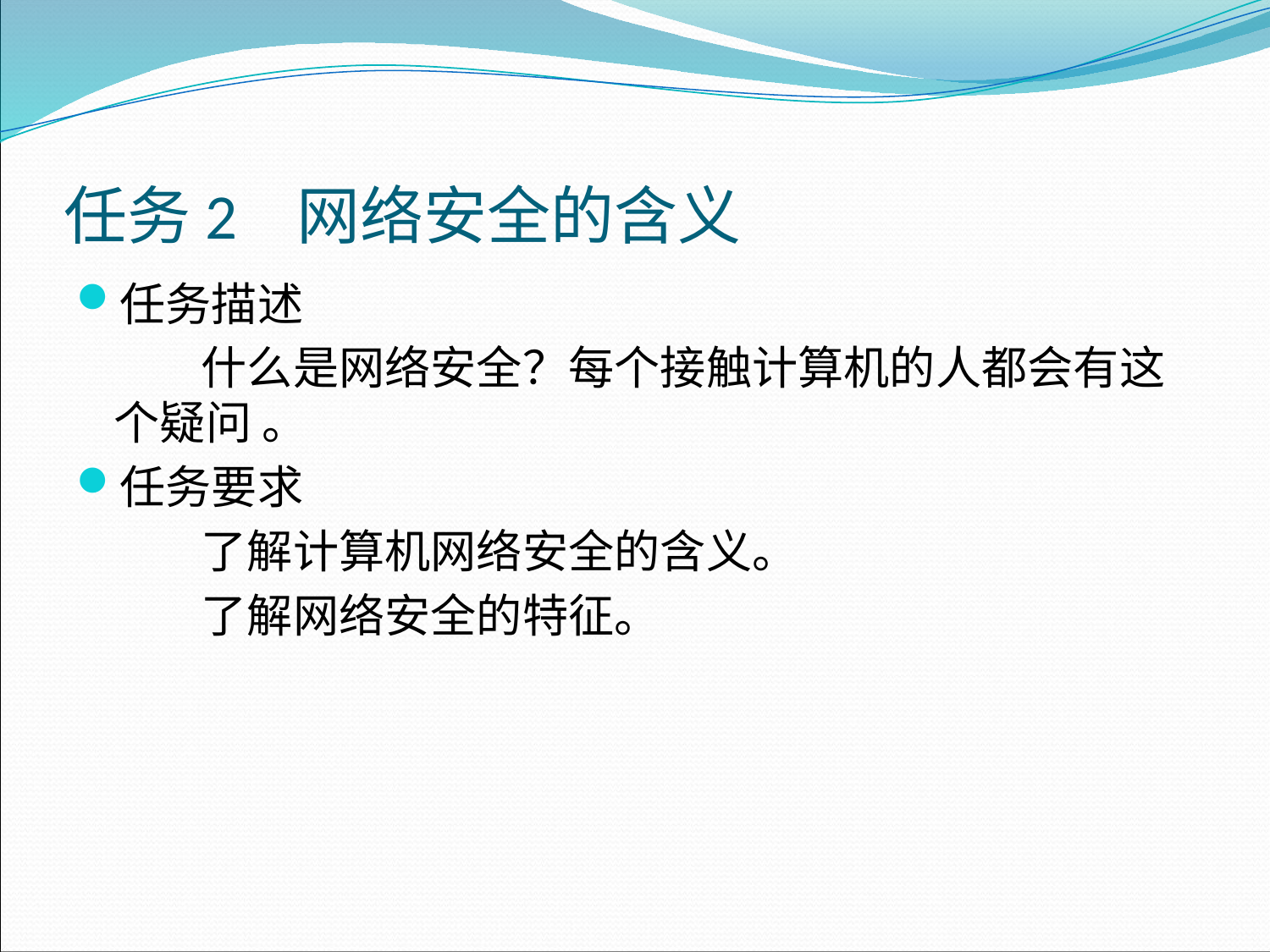

# 任务2   网络安全的含义
任务描述
           什么是网络安全？每个接触计算机的人都会有这个疑问 。
任务要求
           了解计算机网络安全的含义。
           了解网络安全的特征。